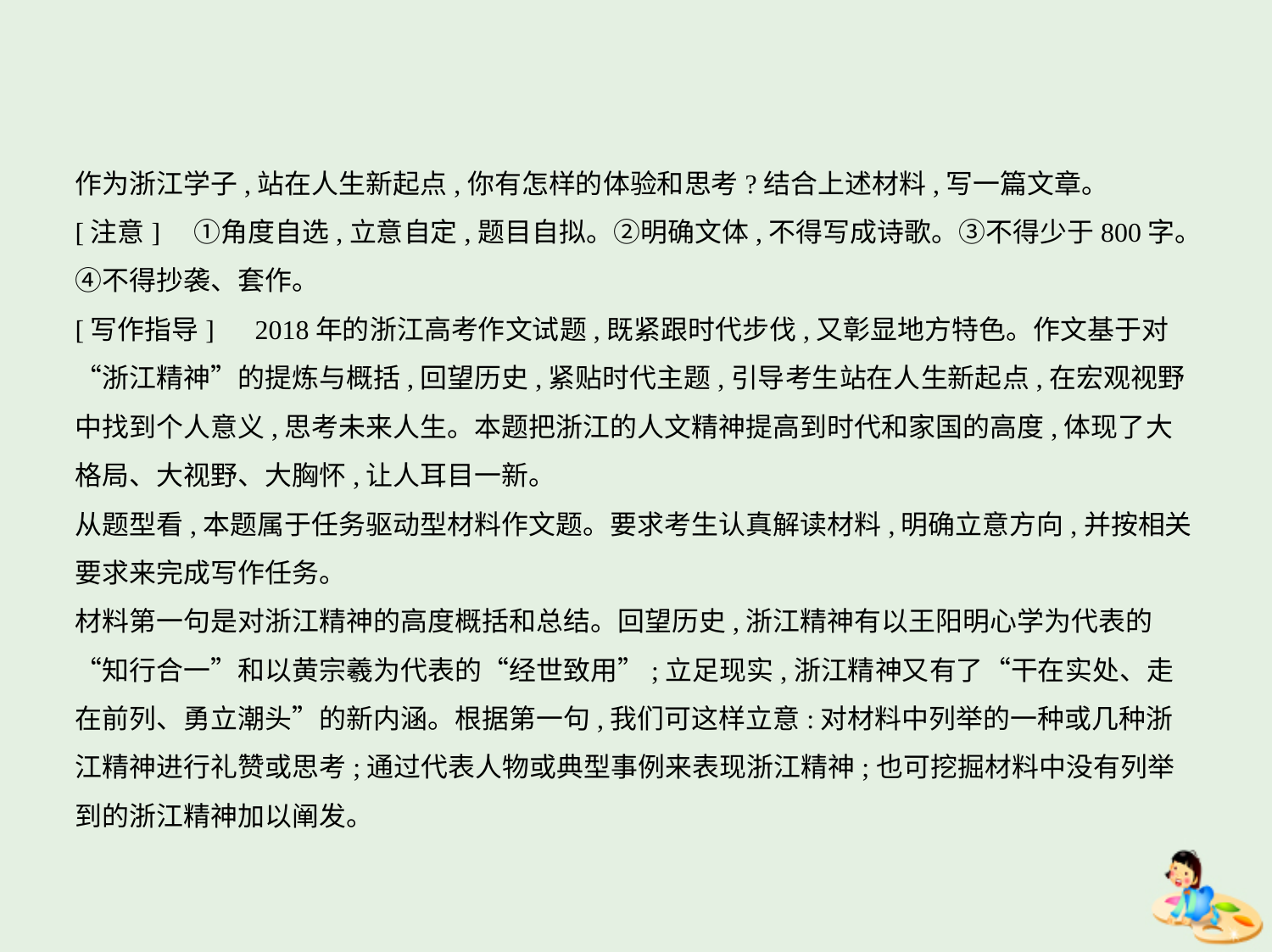

作为浙江学子,站在人生新起点,你有怎样的体验和思考?结合上述材料,写一篇文章。
[注意]　①角度自选,立意自定,题目自拟。②明确文体,不得写成诗歌。③不得少于800字。
④不得抄袭、套作。
[写作指导]　2018年的浙江高考作文试题,既紧跟时代步伐,又彰显地方特色。作文基于对
“浙江精神”的提炼与概括,回望历史,紧贴时代主题,引导考生站在人生新起点,在宏观视野
中找到个人意义,思考未来人生。本题把浙江的人文精神提高到时代和家国的高度,体现了大
格局、大视野、大胸怀,让人耳目一新。
从题型看,本题属于任务驱动型材料作文题。要求考生认真解读材料,明确立意方向,并按相关
要求来完成写作任务。
材料第一句是对浙江精神的高度概括和总结。回望历史,浙江精神有以王阳明心学为代表的
“知行合一”和以黄宗羲为代表的“经世致用”;立足现实,浙江精神又有了“干在实处、走
在前列、勇立潮头”的新内涵。根据第一句,我们可这样立意:对材料中列举的一种或几种浙
江精神进行礼赞或思考;通过代表人物或典型事例来表现浙江精神;也可挖掘材料中没有列举
到的浙江精神加以阐发。